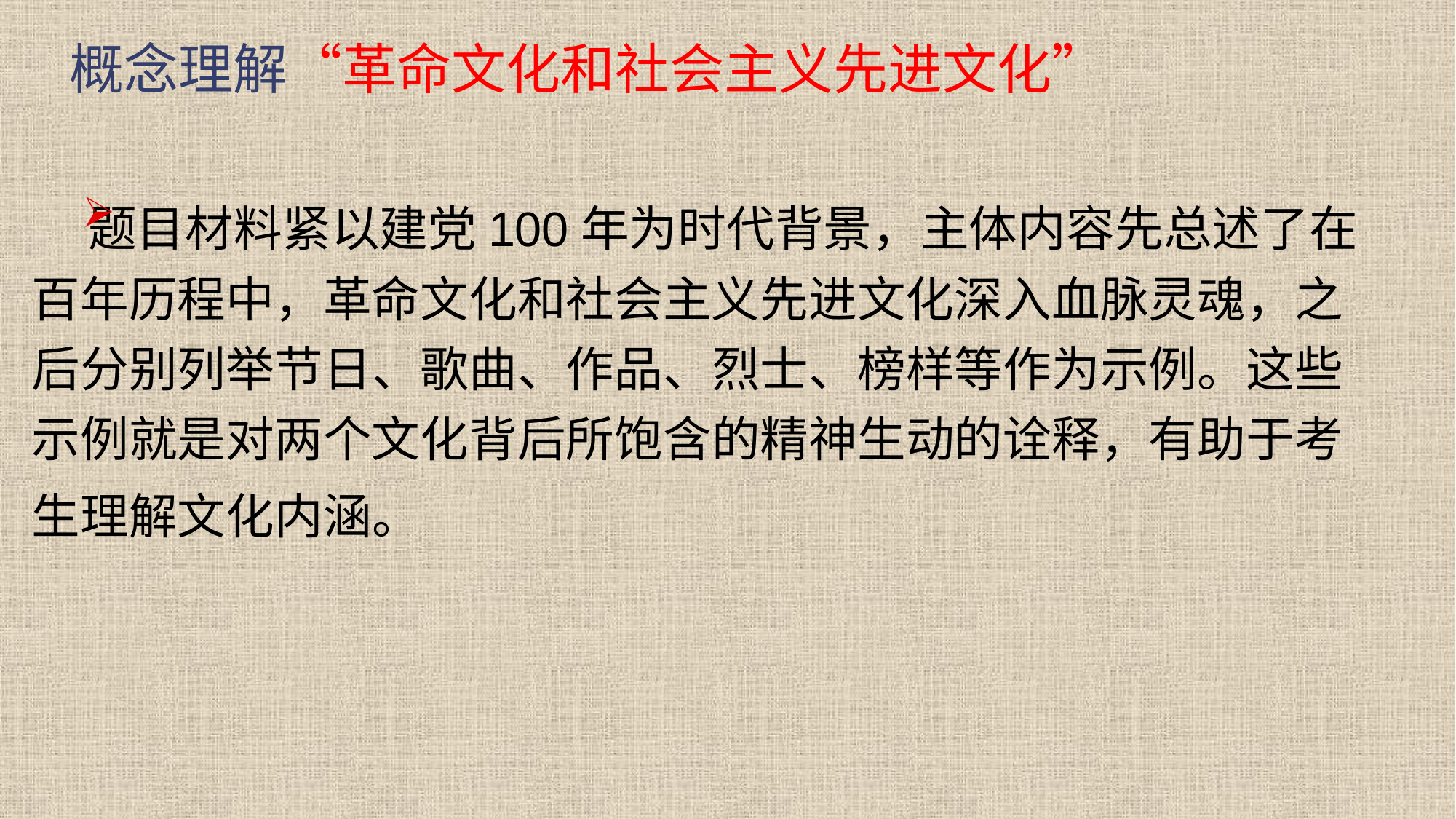

概念理解“革命文化和社会主义先进文化”

    题目材料紧以建党100年为时代背景，主体内容先总述了在百年历程中，革命文化和社会主义先进文化深入血脉灵魂，之后分别列举节日、歌曲、作品、烈士、榜样等作为示例。这些示例就是对两个文化背后所饱含的精神生动的诠释，有助于考生理解文化内涵。

68